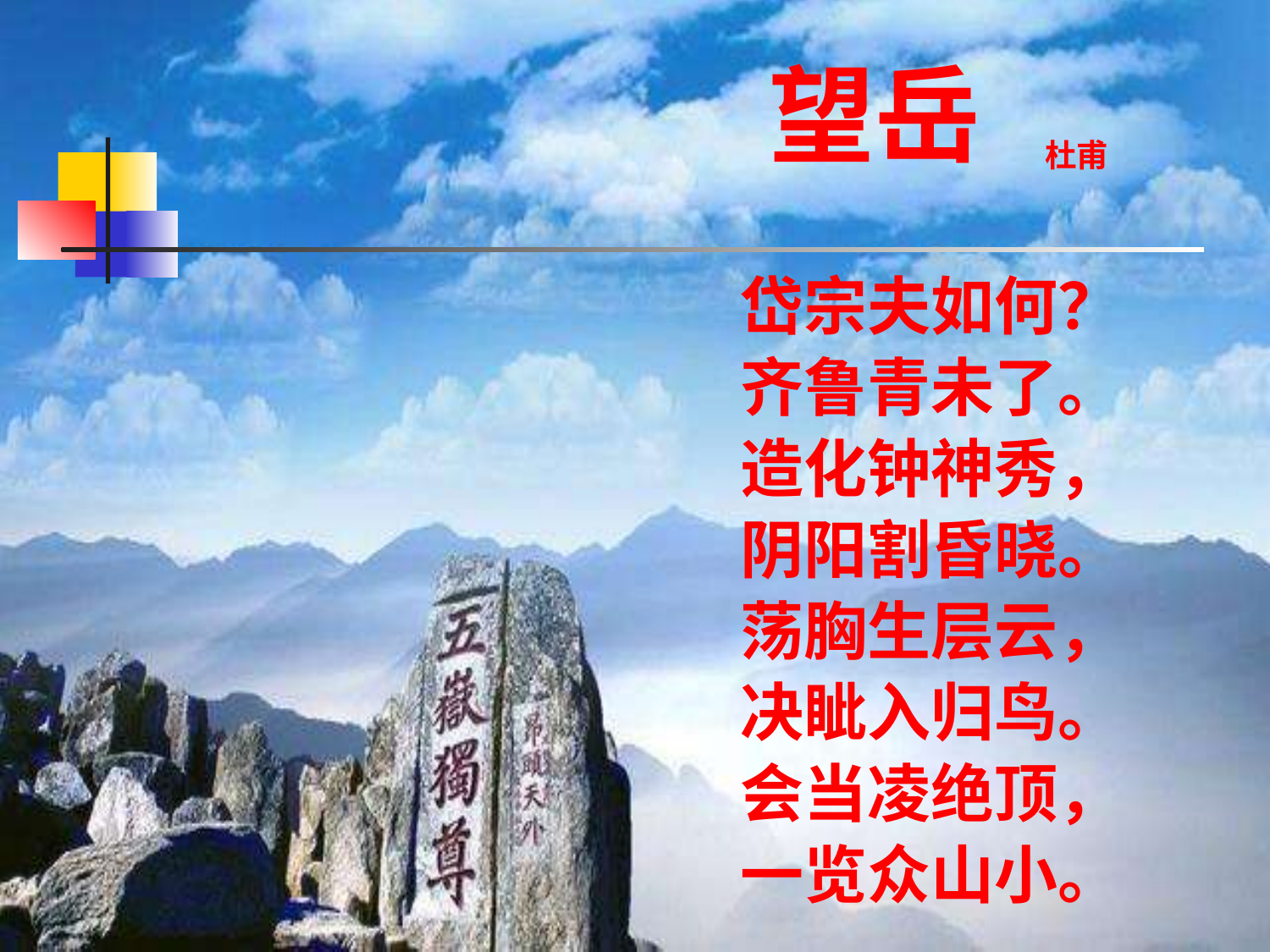

望岳
杜甫

岱宗夫如何？
齐鲁青未了。
造化钟神秀，
阴阳割昏晓。
荡胸生层云，
决眦入归鸟。
会当凌绝顶，
一览众山小。